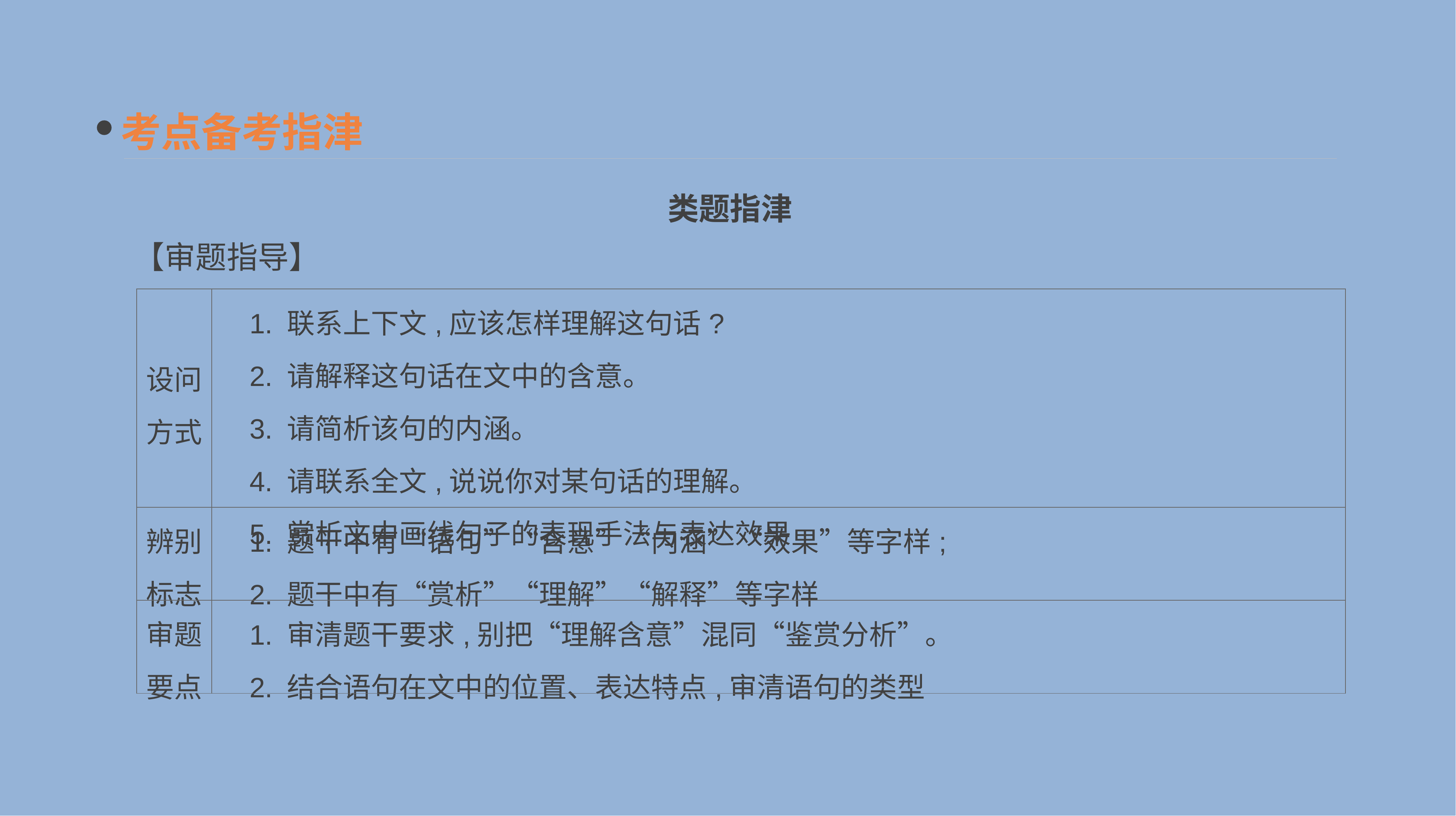

考点备考指津

类题指津
【审题指导】
| 设问 方式 | 1. 联系上下文,应该怎样理解这句话? 　2. 请解释这句话在文中的含意。 　3. 请简析该句的内涵。 　4. 请联系全文,说说你对某句话的理解。 　5. 赏析文中画线句子的表现手法与表达效果 |
| --- | --- |
| 辨别 标志 | 1. 题干中有“语句”“含意”“内涵”“效果”等字样; 　2. 题干中有“赏析”“理解”“解释”等字样 |
| 审题 要点 | 1. 审清题干要求,别把“理解含意”混同“鉴赏分析”。 　2. 结合语句在文中的位置、表达特点,审清语句的类型 |